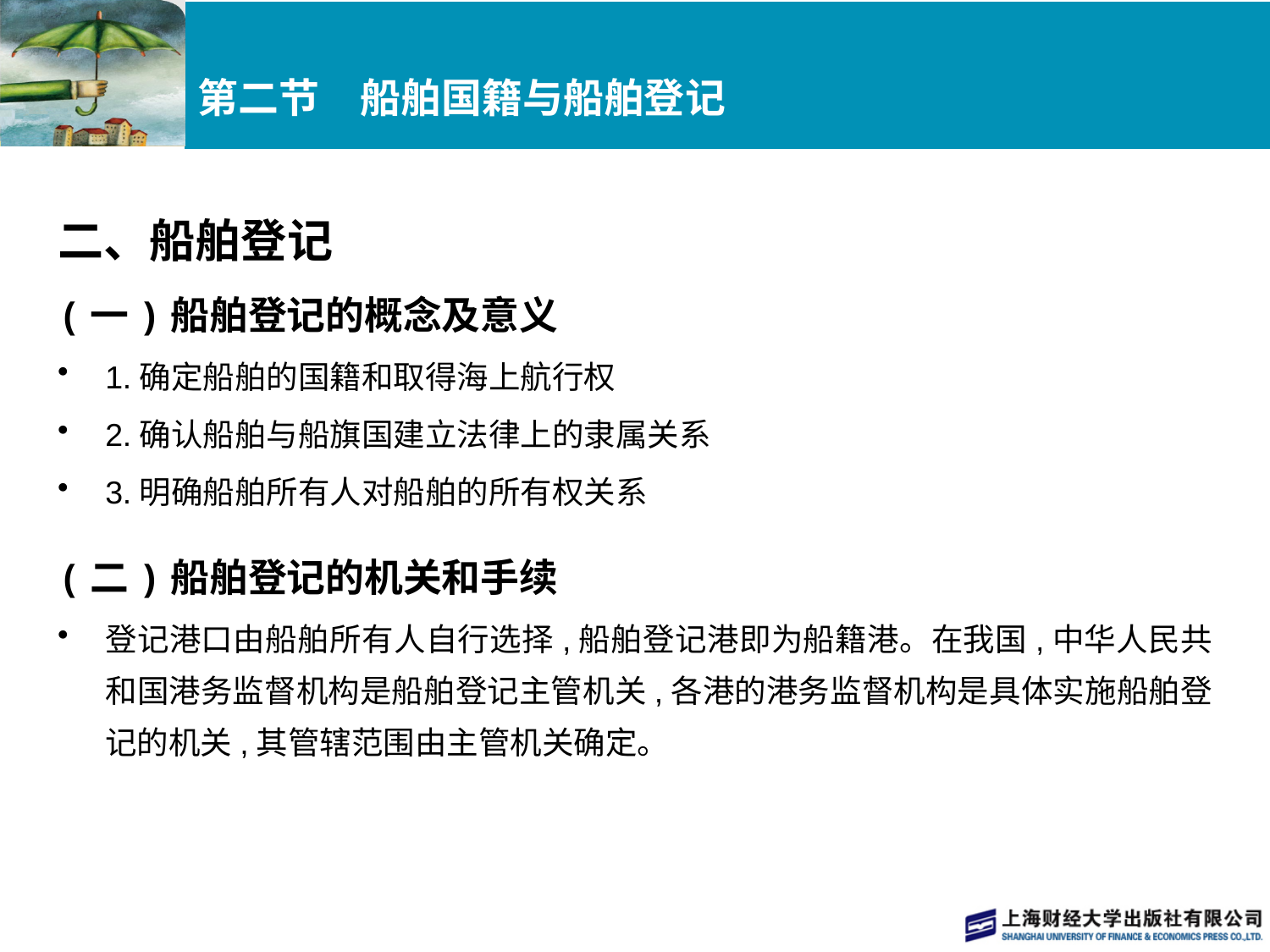

# 第二节　船舶国籍与船舶登记
二、船舶登记
(一)船舶登记的概念及意义
1.确定船舶的国籍和取得海上航行权
2.确认船舶与船旗国建立法律上的隶属关系
3.明确船舶所有人对船舶的所有权关系

(二)船舶登记的机关和手续
登记港口由船舶所有人自行选择,船舶登记港即为船籍港。在我国,中华人民共和国港务监督机构是船舶登记主管机关,各港的港务监督机构是具体实施船舶登记的机关,其管辖范围由主管机关确定。